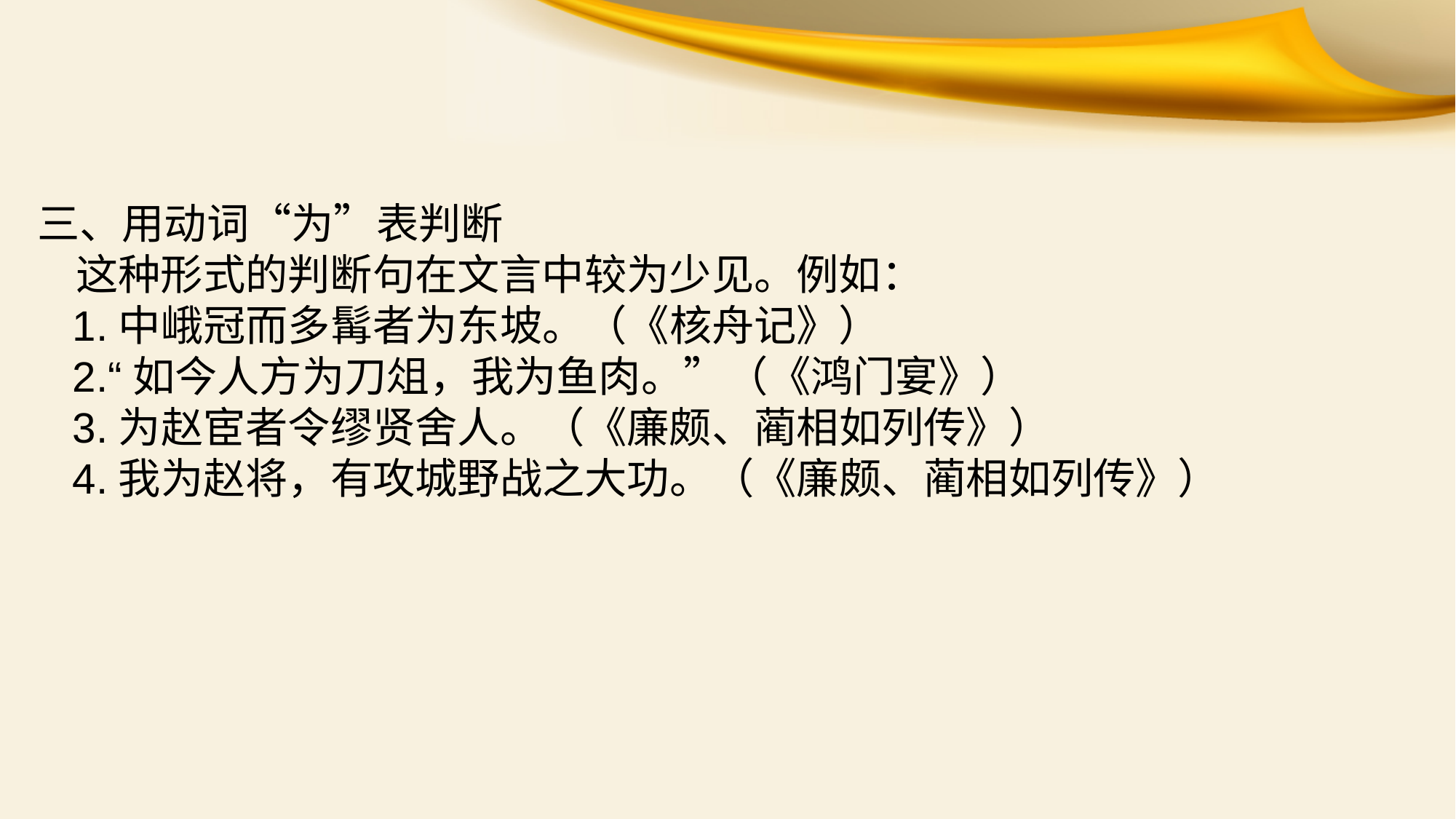

三、用动词“为”表判断
   这种形式的判断句在文言中较为少见。例如：
   1.中峨冠而多髯者为东坡。（《核舟记》）
   2.“如今人方为刀俎，我为鱼肉。”（《鸿门宴》）
   3.为赵宦者令缪贤舍人。（《廉颇、蔺相如列传》）
   4.我为赵将，有攻城野战之大功。（《廉颇、蔺相如列传》）